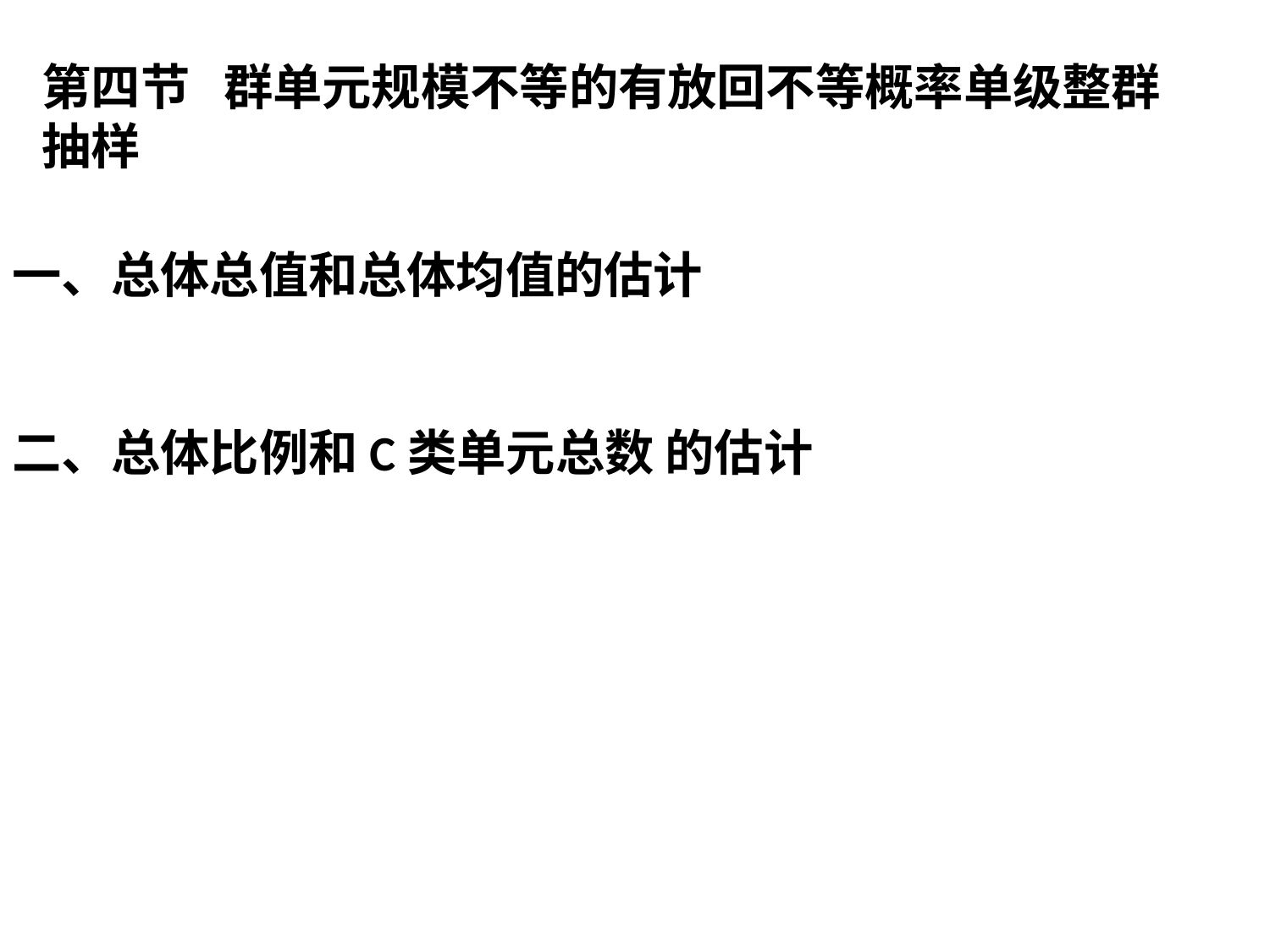

第四节   群单元规模不等的有放回不等概率单级整群抽样
一、总体总值和总体均值的估计

二、总体比例和C类单元总数 的估计